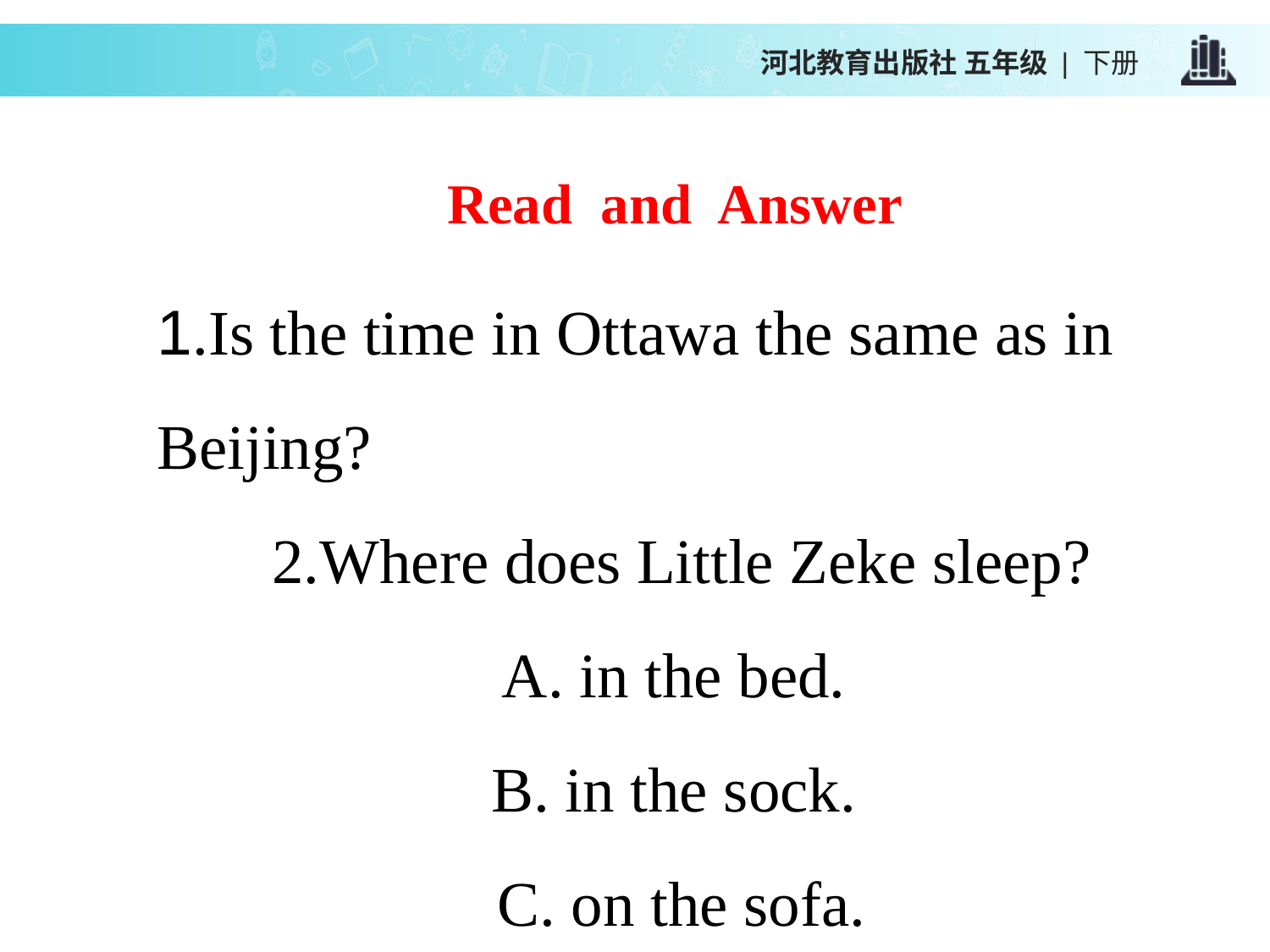

河北教育出版社 五年级 | 下册

Read  and  Answer
1.Is the time in Ottawa the same as in Beijing?
2.Where does Little Zeke sleep?
A. in the bed.
B. in the sock.
C. on the sofa.